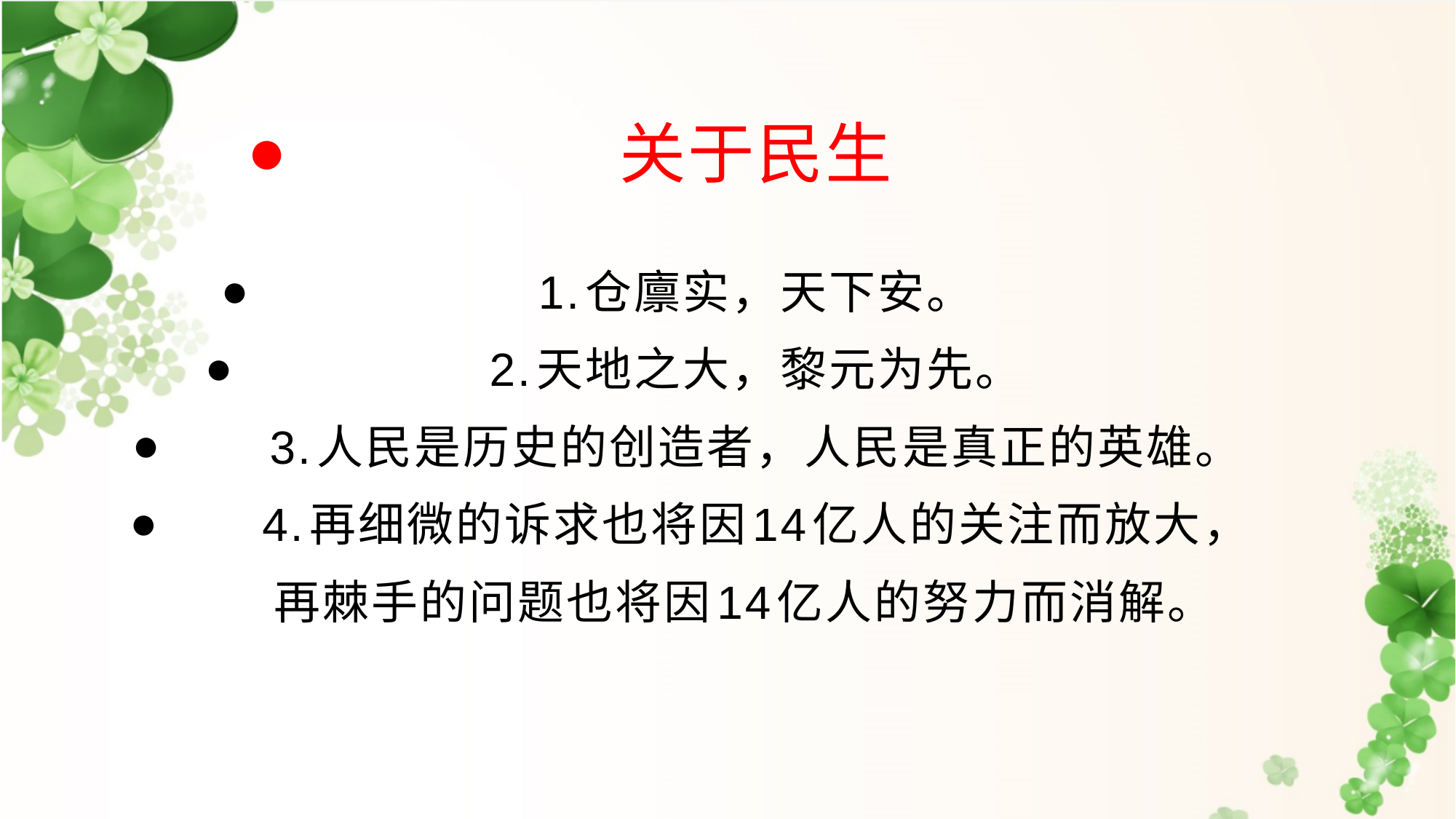

关于民生

1.仓廪实，天下安。
2.天地之大，黎元为先。
3.人民是历史的创造者，人民是真正的英雄。
4.再细微的诉求也将因14亿人的关注而放大，
再棘手的问题也将因14亿人的努力而消解。